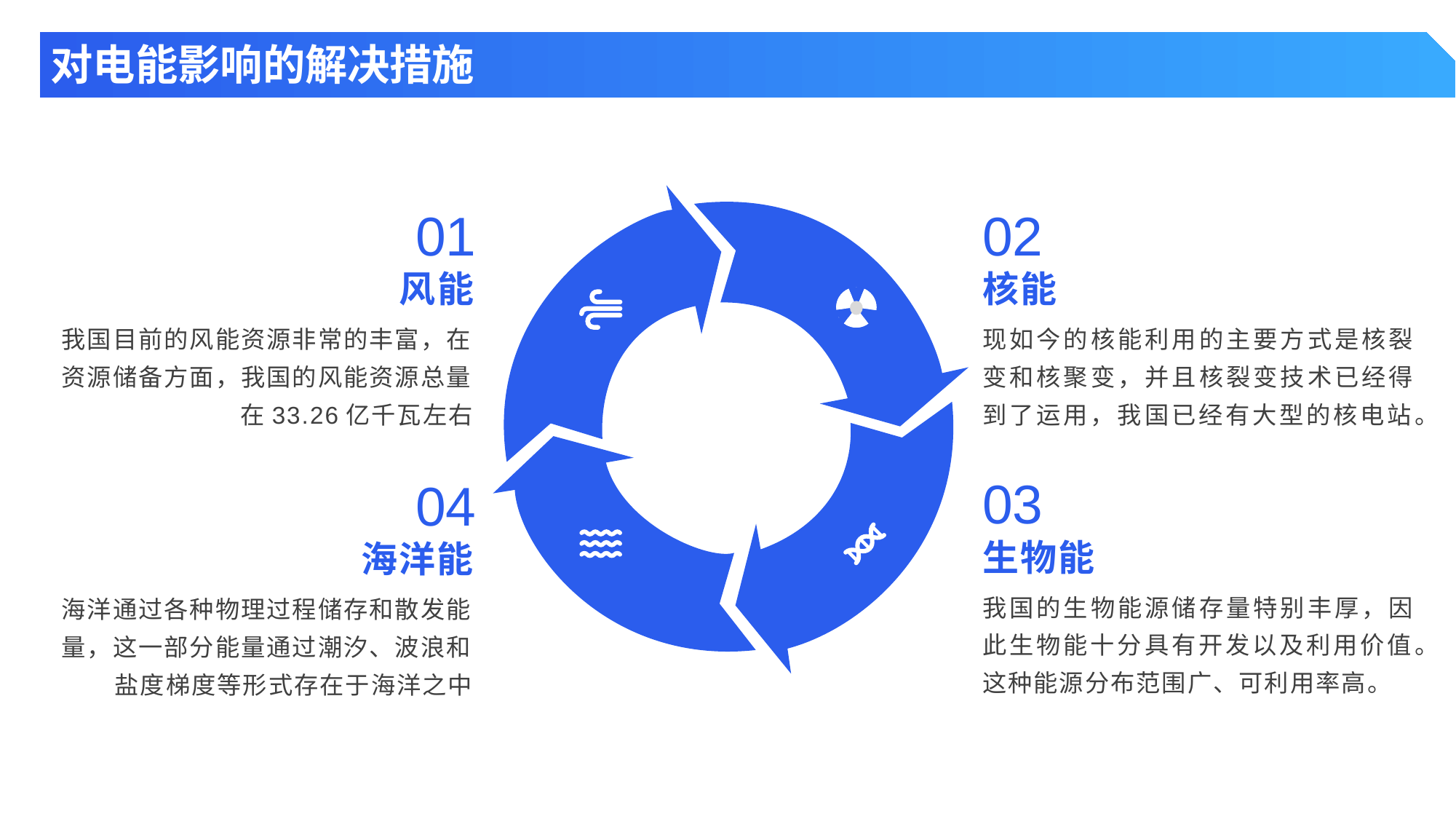

对电能影响的解决措施

01
02
风能
核能

我国目前的风能资源非常的丰富，在资源储备方面，我国的风能资源总量在33.26亿千瓦左右
现如今的核能利用的主要方式是核裂变和核聚变，并且核裂变技术已经得到了运用，我国已经有大型的核电站。

03
04

生物能

海洋能
我国的生物能源储存量特别丰厚，因此生物能十分具有开发以及利用价值。这种能源分布范围广、可利用率高。
海洋通过各种物理过程储存和散发能量，这一部分能量通过潮汐、波浪和盐度梯度等形式存在于海洋之中